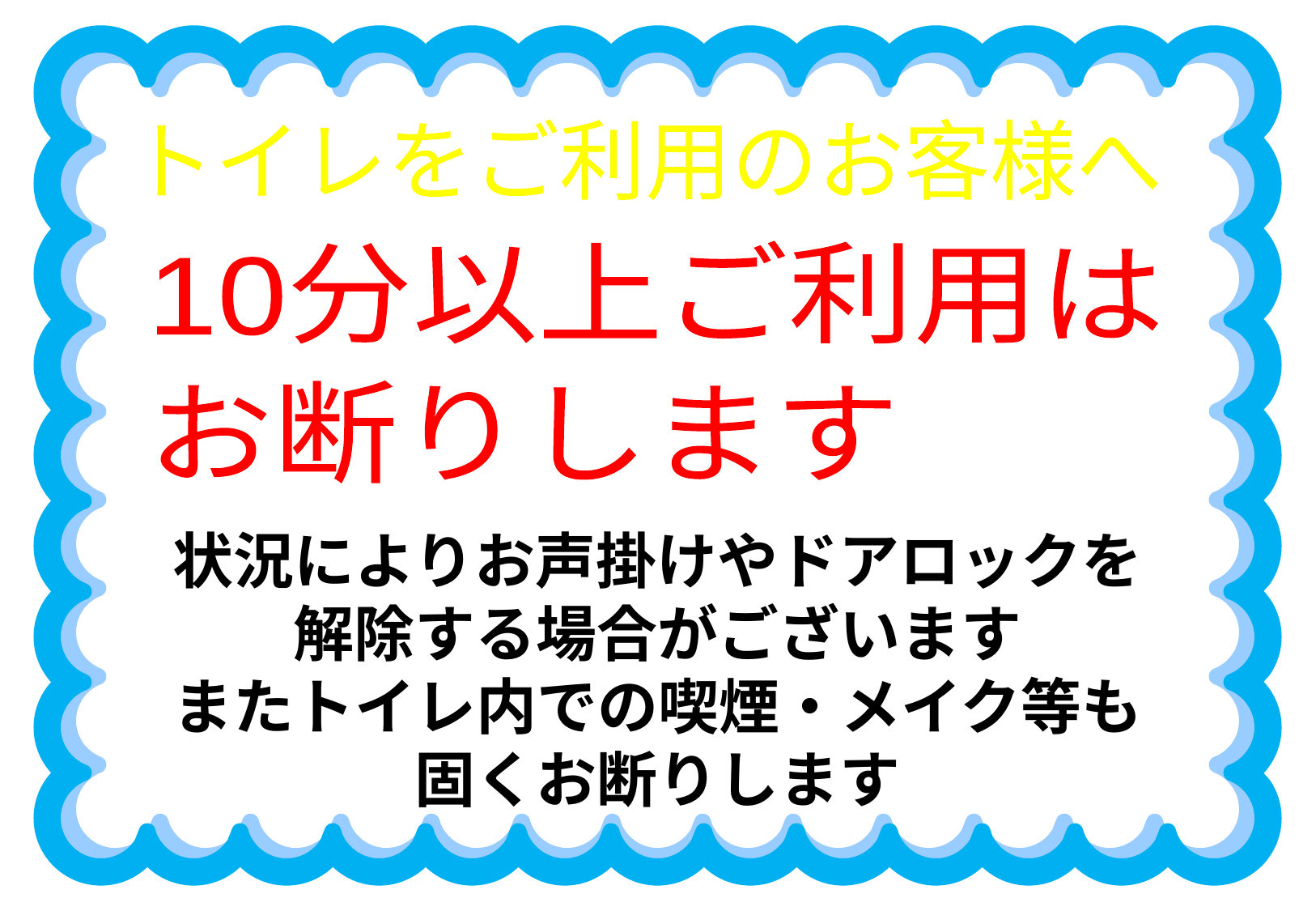

トイレをご利用のお客様へ
10分以上ご利用は
お断りします
状況によりお声掛けやドアロックを
解除する場合がございます
またトイレ内での喫煙・メイク等も
固くお断りします